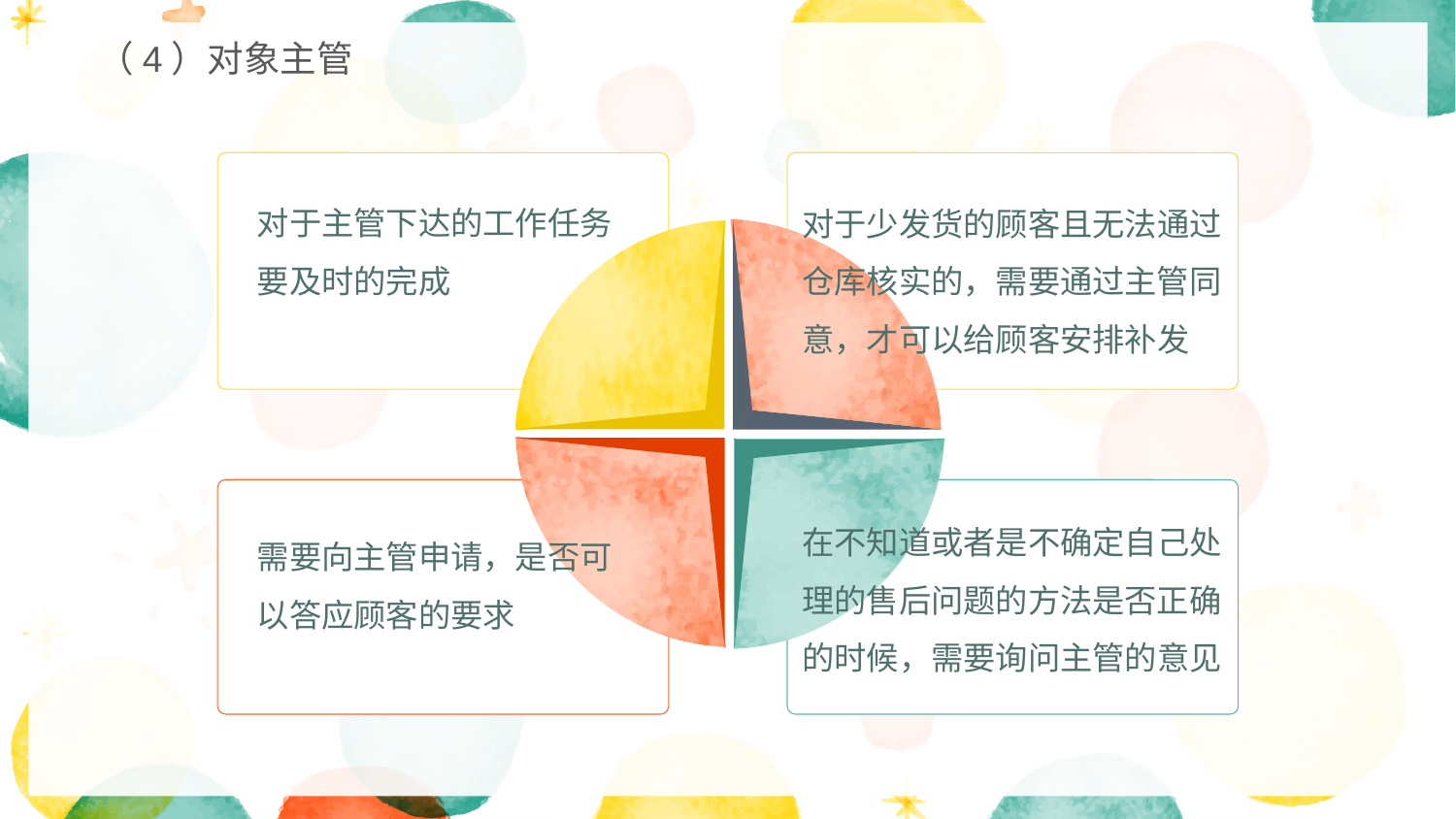

（4）对象主管

对于少发货的顾客且无法通过仓库核实的，需要通过主管同意，才可以给顾客安排补发

对于主管下达的工作任务要及时的完成

需要向主管申请，是否可以答应顾客的要求

在不知道或者是不确定自己处理的售后问题的方法是否正确的时候，需要询问主管的意见